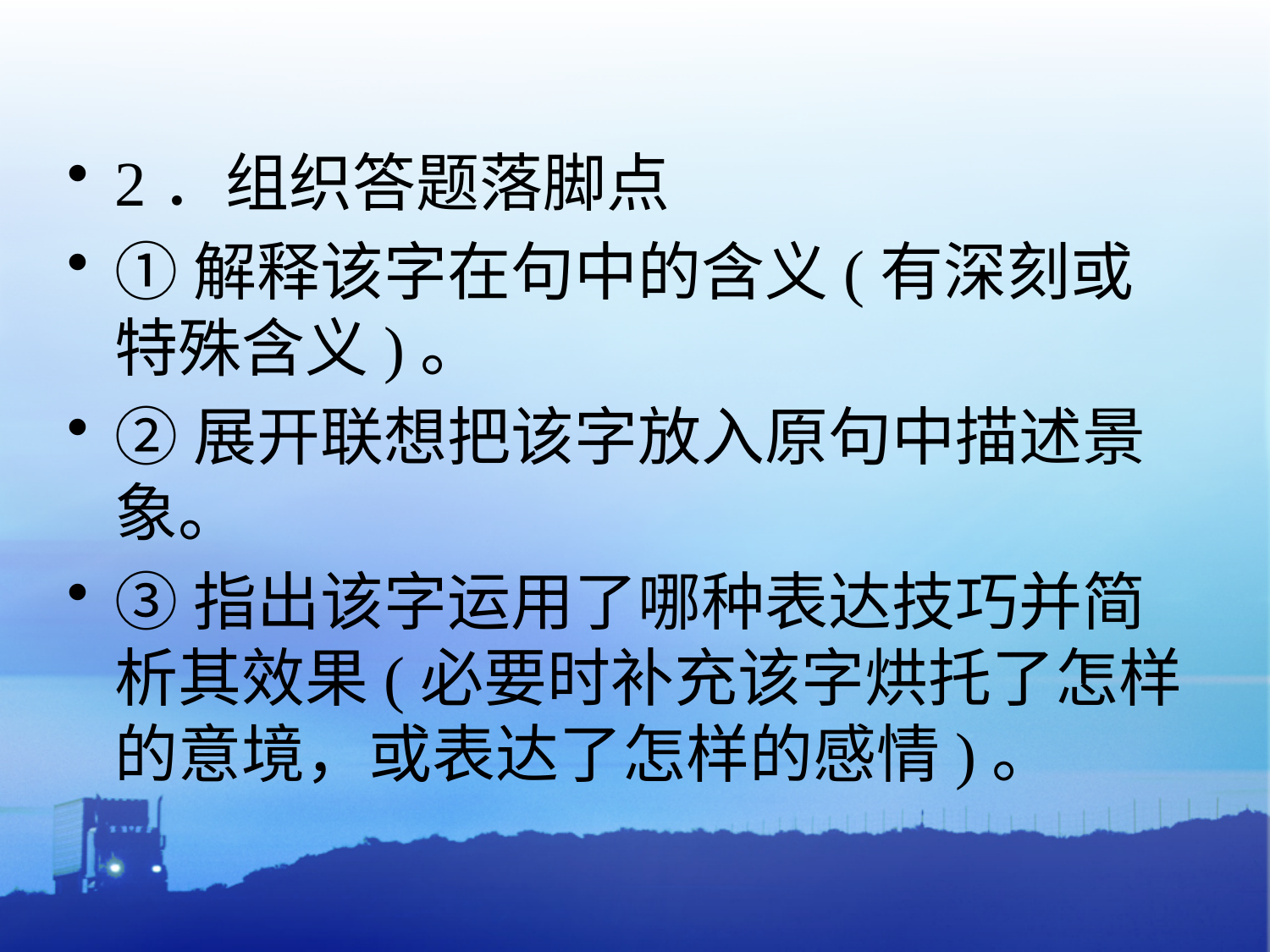

2．组织答题落脚点
①解释该字在句中的含义(有深刻或特殊含义)。
②展开联想把该字放入原句中描述景象。
③指出该字运用了哪种表达技巧并简析其效果(必要时补充该字烘托了怎样的意境，或表达了怎样的感情)。